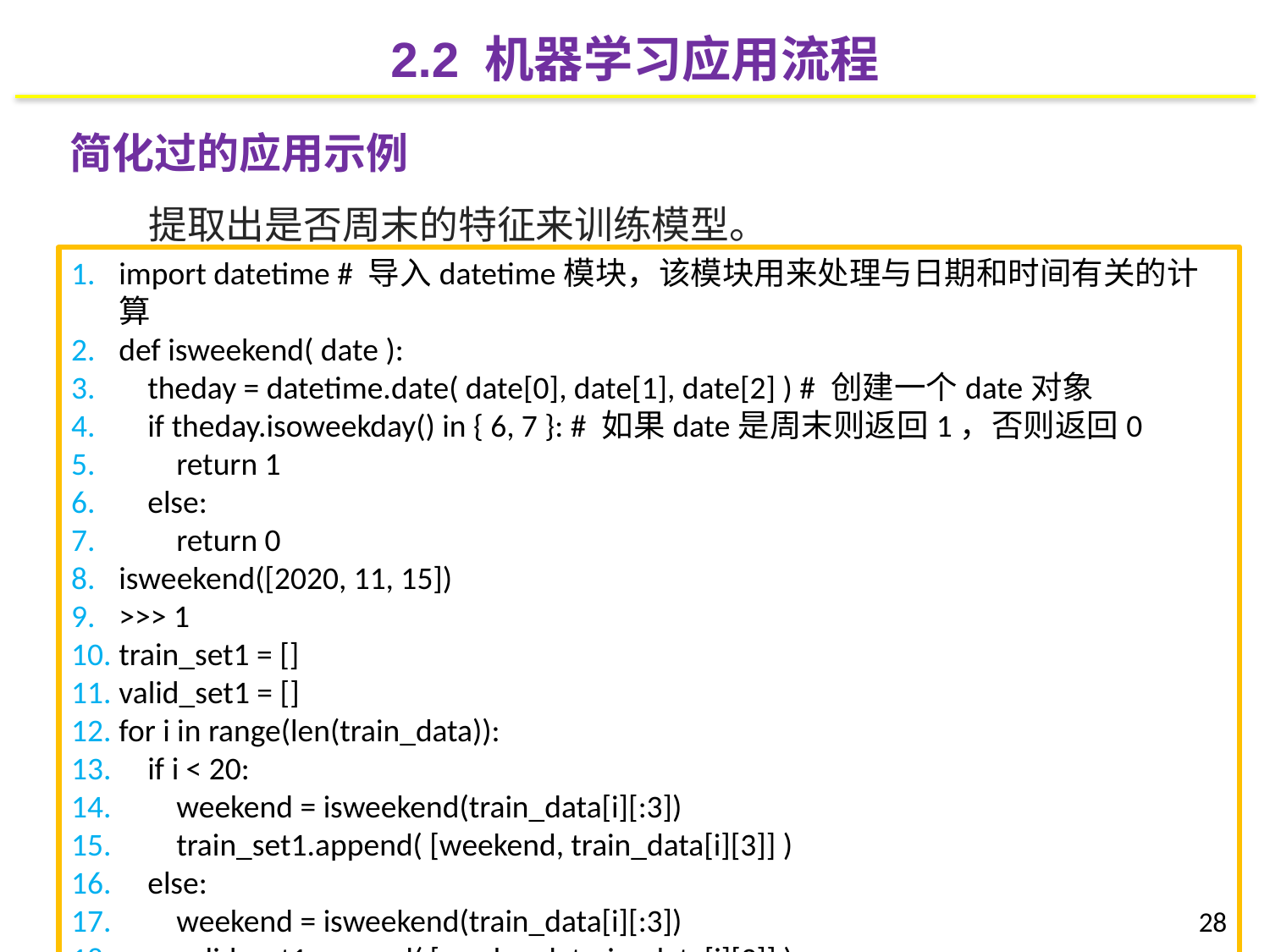

2.2 机器学习应用流程
简化过的应用示例
        提取出是否周末的特征来训练模型。
import datetime # 导入datetime模块，该模块用来处理与日期和时间有关的计算
def isweekend( date ):
    theday = datetime.date( date[0], date[1], date[2] ) # 创建一个date对象
    if theday.isoweekday() in { 6, 7 }: # 如果date是周末则返回1，否则返回0
        return 1
    else:
        return 0
isweekend([2020, 11, 15])
>>> 1
train_set1 = []
valid_set1 = []
for i in range(len(train_data)):
    if i < 20:
        weekend = isweekend(train_data[i][:3])
        train_set1.append( [weekend, train_data[i][3]] )
    else:
        weekend = isweekend(train_data[i][:3])
        valid_set1.append( [weekend, train_data[i][3]] )
28